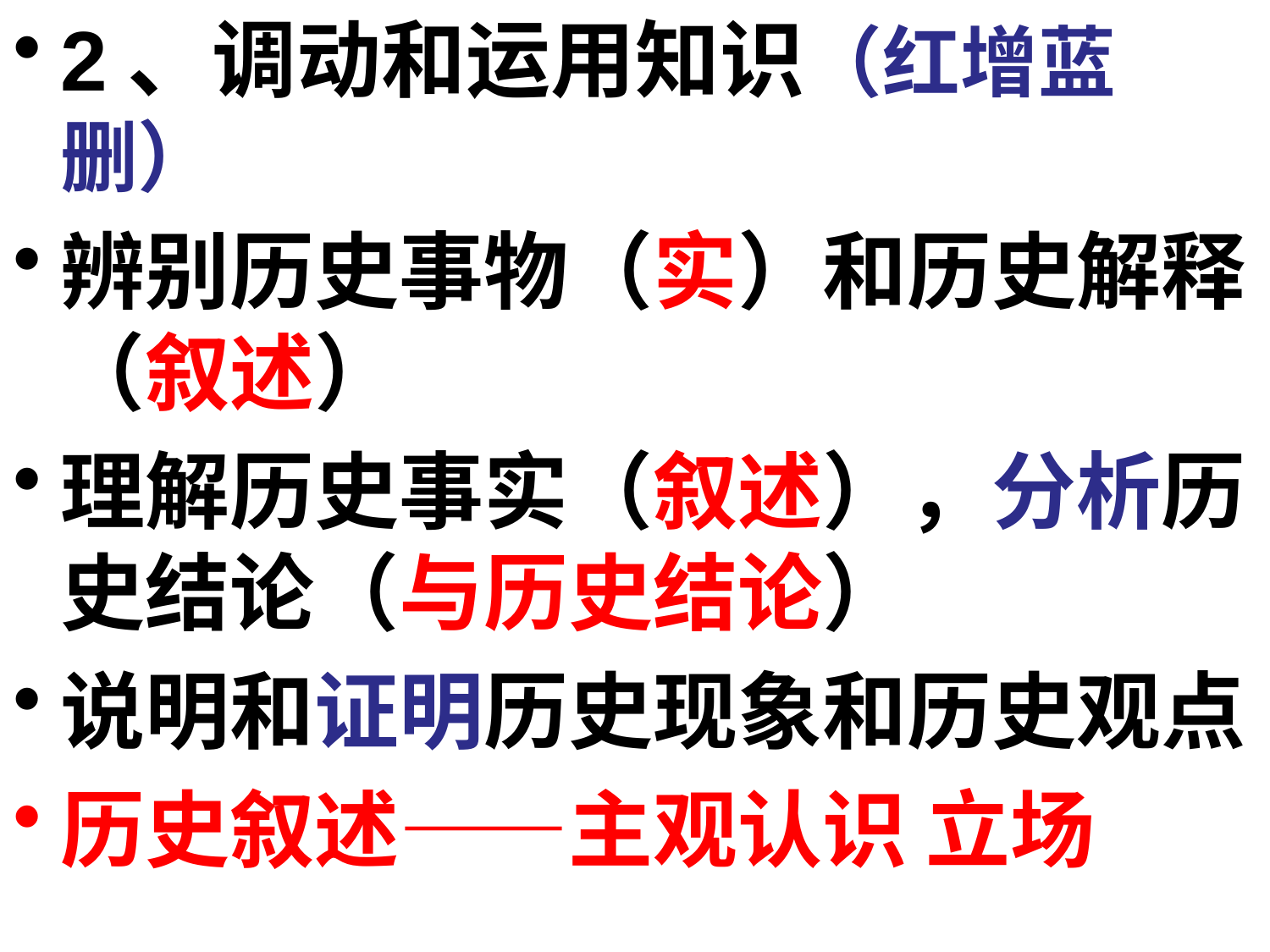

2、调动和运用知识（红增蓝删）
辨别历史事物（实）和历史解释（叙述）
理解历史事实（叙述），分析历史结论（与历史结论）
说明和证明历史现象和历史观点
历史叙述——主观认识 立场